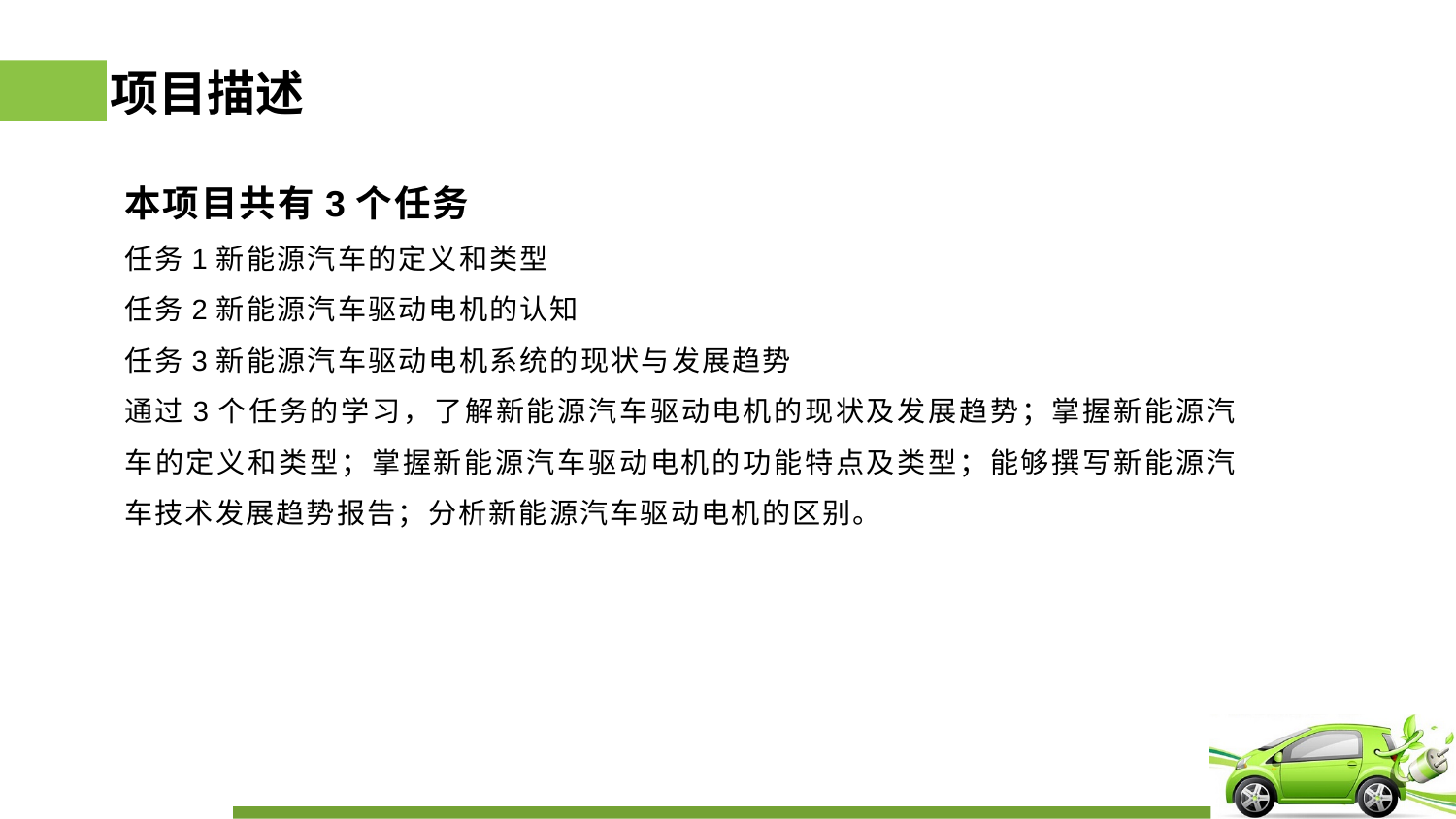

# 项目描述
本项目共有3个任务
任务1新能源汽车的定义和类型
任务2新能源汽车驱动电机的认知
任务3新能源汽车驱动电机系统的现状与发展趋势
通过3个任务的学习，了解新能源汽车驱动电机的现状及发展趋势；掌握新能源汽车的定义和类型；掌握新能源汽车驱动电机的功能特点及类型；能够撰写新能源汽车技术发展趋势报告；分析新能源汽车驱动电机的区别。